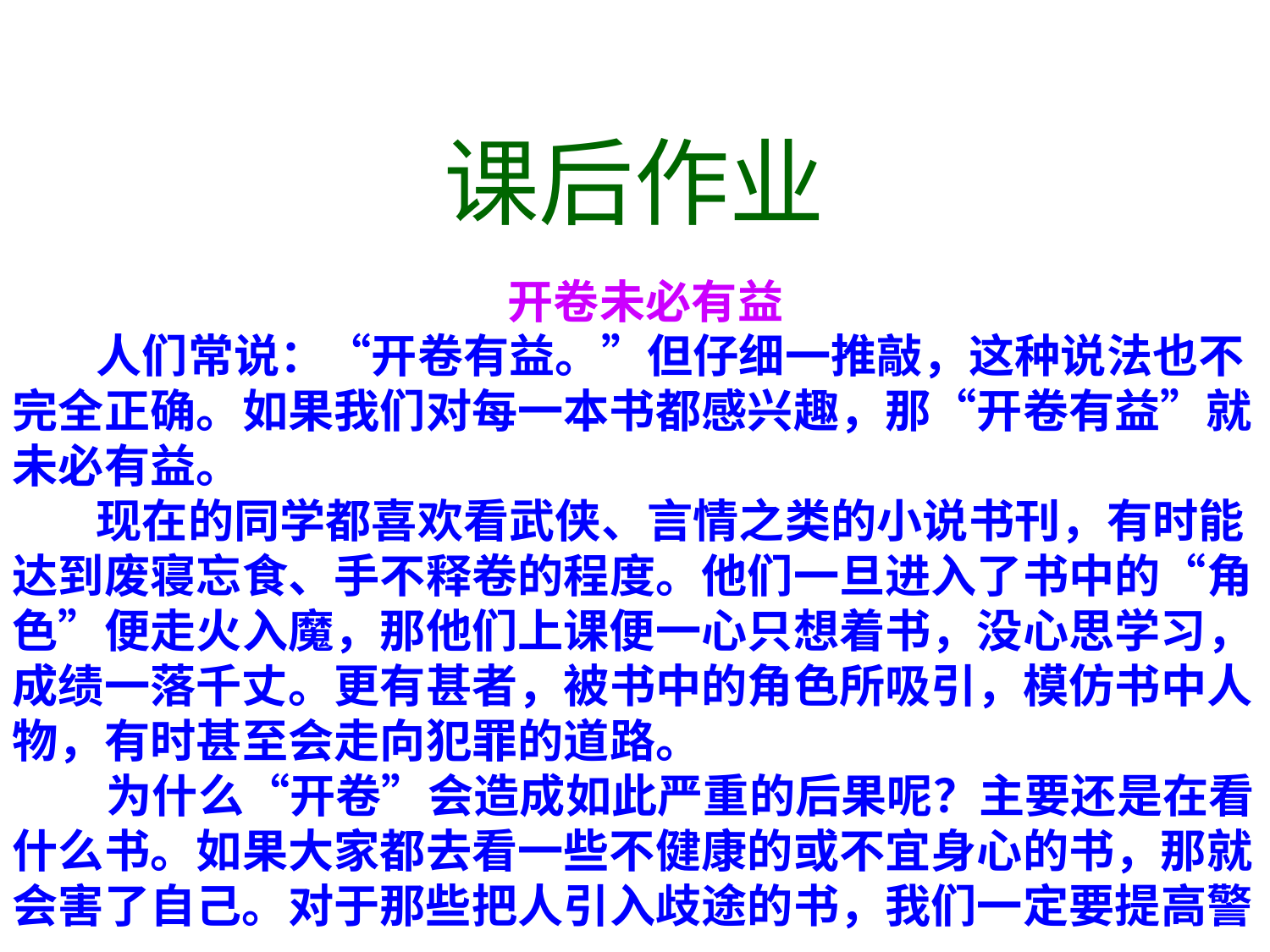

课后作业
 开卷未必有益
       人们常说：“开卷有益。”但仔细一推敲，这种说法也不完全正确。如果我们对每一本书都感兴趣，那“开卷有益”就未必有益。
       现在的同学都喜欢看武侠、言情之类的小说书刊，有时能达到废寝忘食、手不释卷的程度。他们一旦进入了书中的“角色”便走火入魔，那他们上课便一心只想着书，没心思学习，成绩一落千丈。更有甚者，被书中的角色所吸引，模仿书中人物，有时甚至会走向犯罪的道路。
        为什么“开卷”会造成如此严重的后果呢？主要还是在看什么书。如果大家都去看一些不健康的或不宜身心的书，那就会害了自己。对于那些把人引入歧途的书，我们一定要提高警